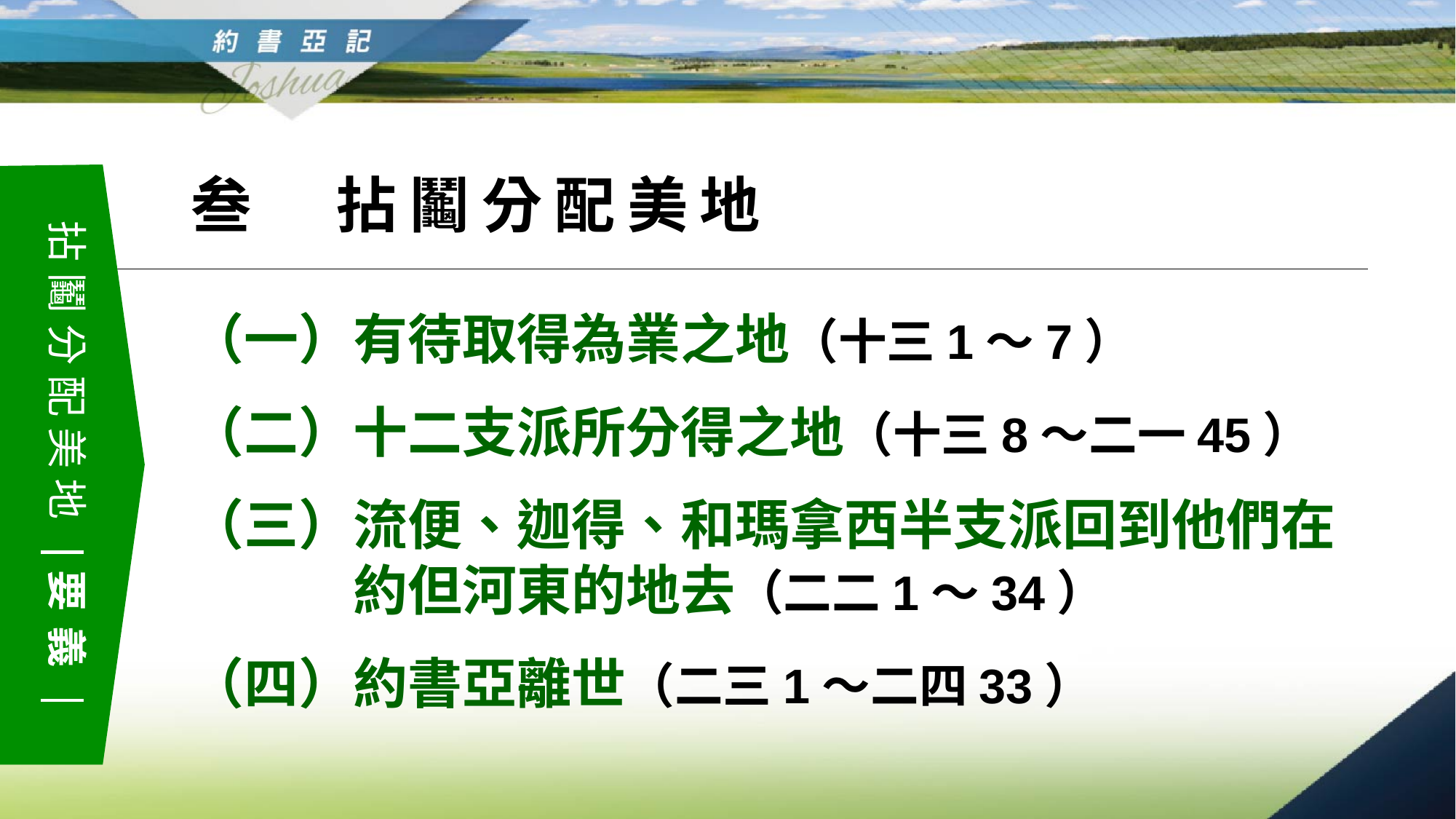

叁　拈鬮分配美地

拈鬮分配美地 要義
拈鬮分配美地  要義
（一）有待取得為業之地（十三1～7）
（二）十二支派所分得之地（十三8～二一45）
（三）流便、迦得、和瑪拿西半支派回到他們在約但河東的地去（二二1～34）
（四）約書亞離世（二三1～二四33）